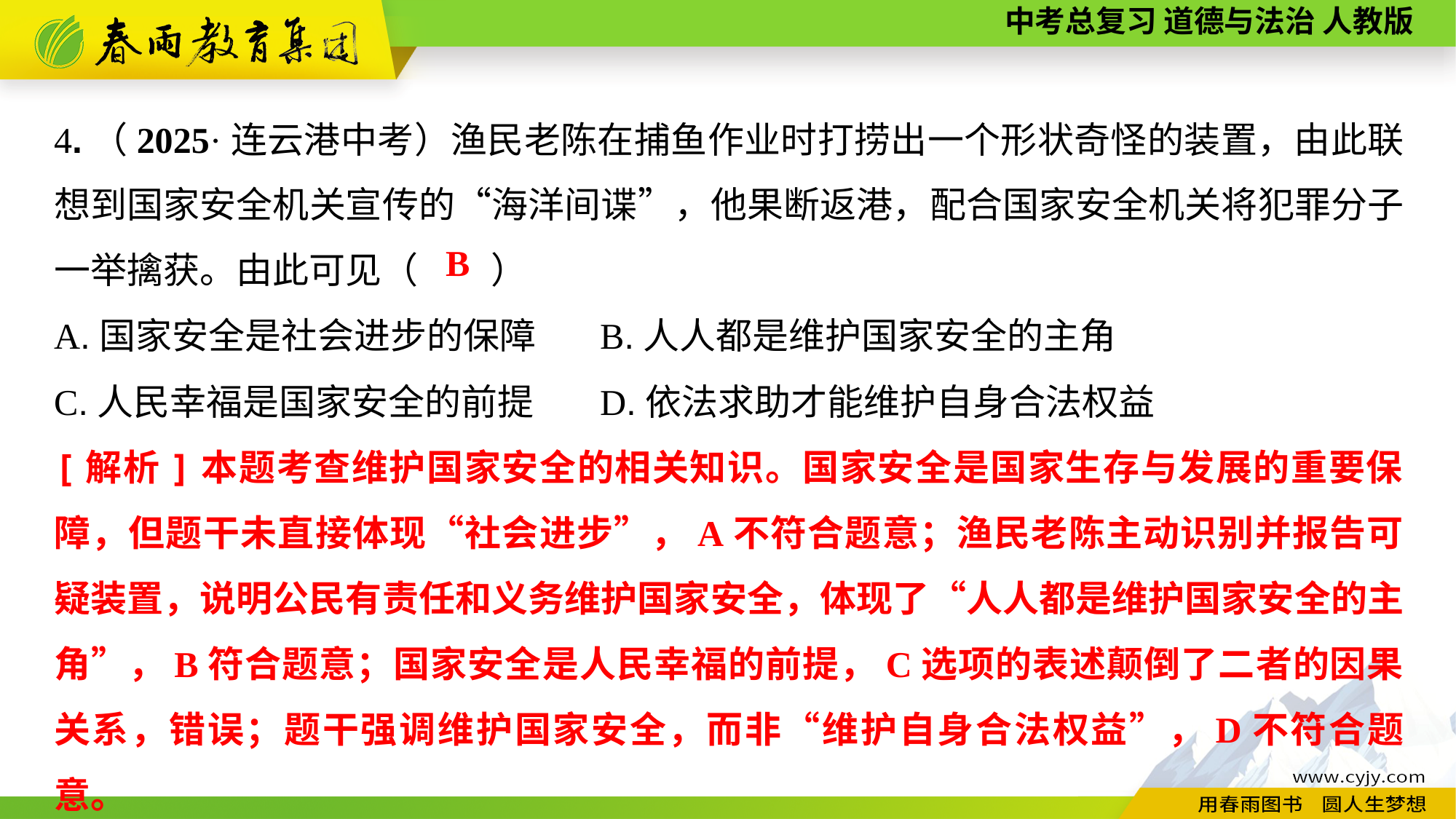

4.（2025·连云港中考）渔民老陈在捕鱼作业时打捞出一个形状奇怪的装置，由此联想到国家安全机关宣传的“海洋间谍”，他果断返港，配合国家安全机关将犯罪分子一举擒获。由此可见（　　）
A.国家安全是社会进步的保障	B.人人都是维护国家安全的主角
C.人民幸福是国家安全的前提	D.依法求助才能维护自身合法权益
B
[解析]本题考查维护国家安全的相关知识。国家安全是国家生存与发展的重要保障，但题干未直接体现“社会进步”，A不符合题意；渔民老陈主动识别并报告可疑装置，说明公民有责任和义务维护国家安全，体现了“人人都是维护国家安全的主角”，B符合题意；国家安全是人民幸福的前提，C选项的表述颠倒了二者的因果关系，错误；题干强调维护国家安全，而非“维护自身合法权益”，D不符合题意。